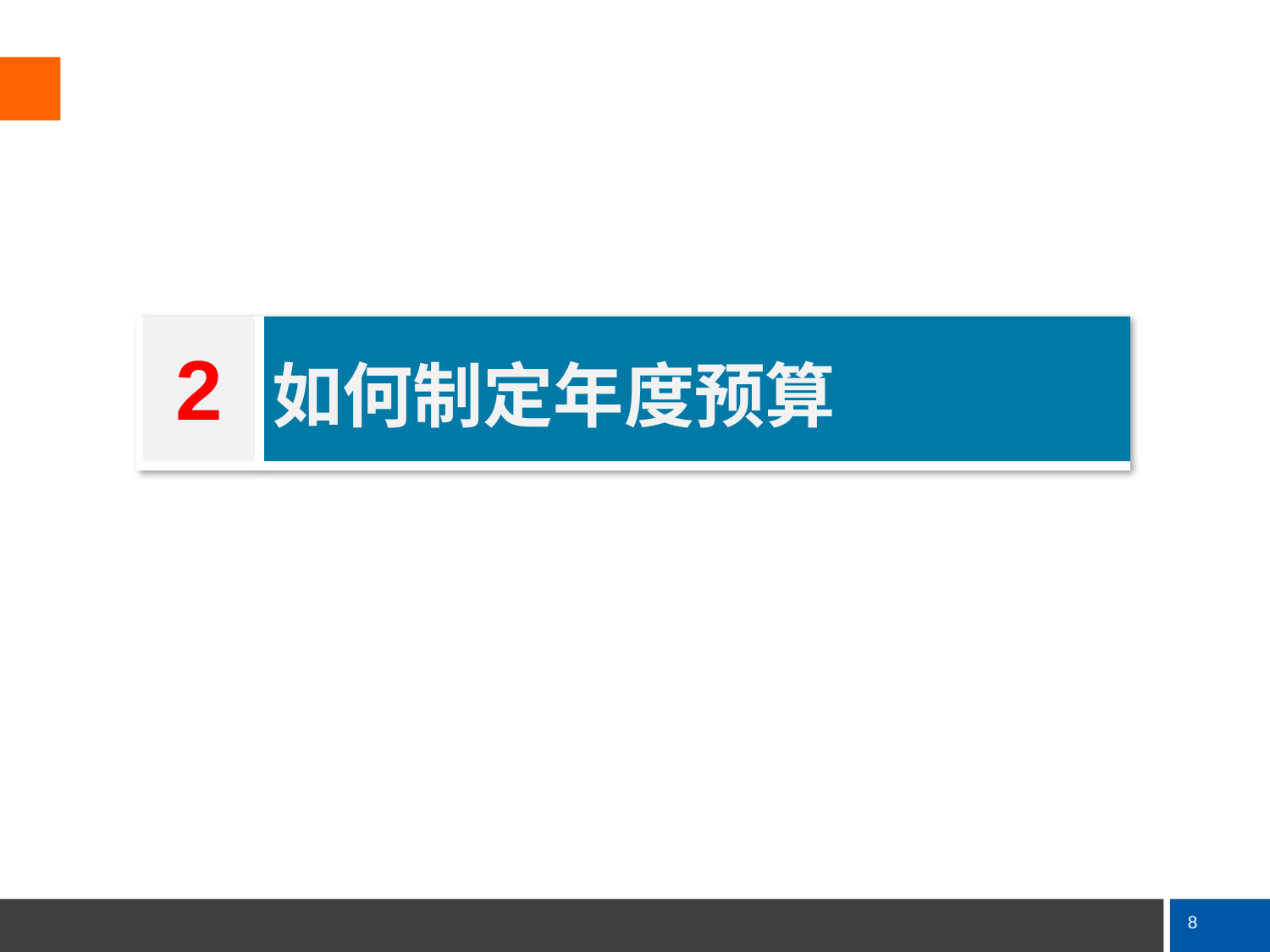

| 2 | 如何制定年度预算 |
| --- | --- |